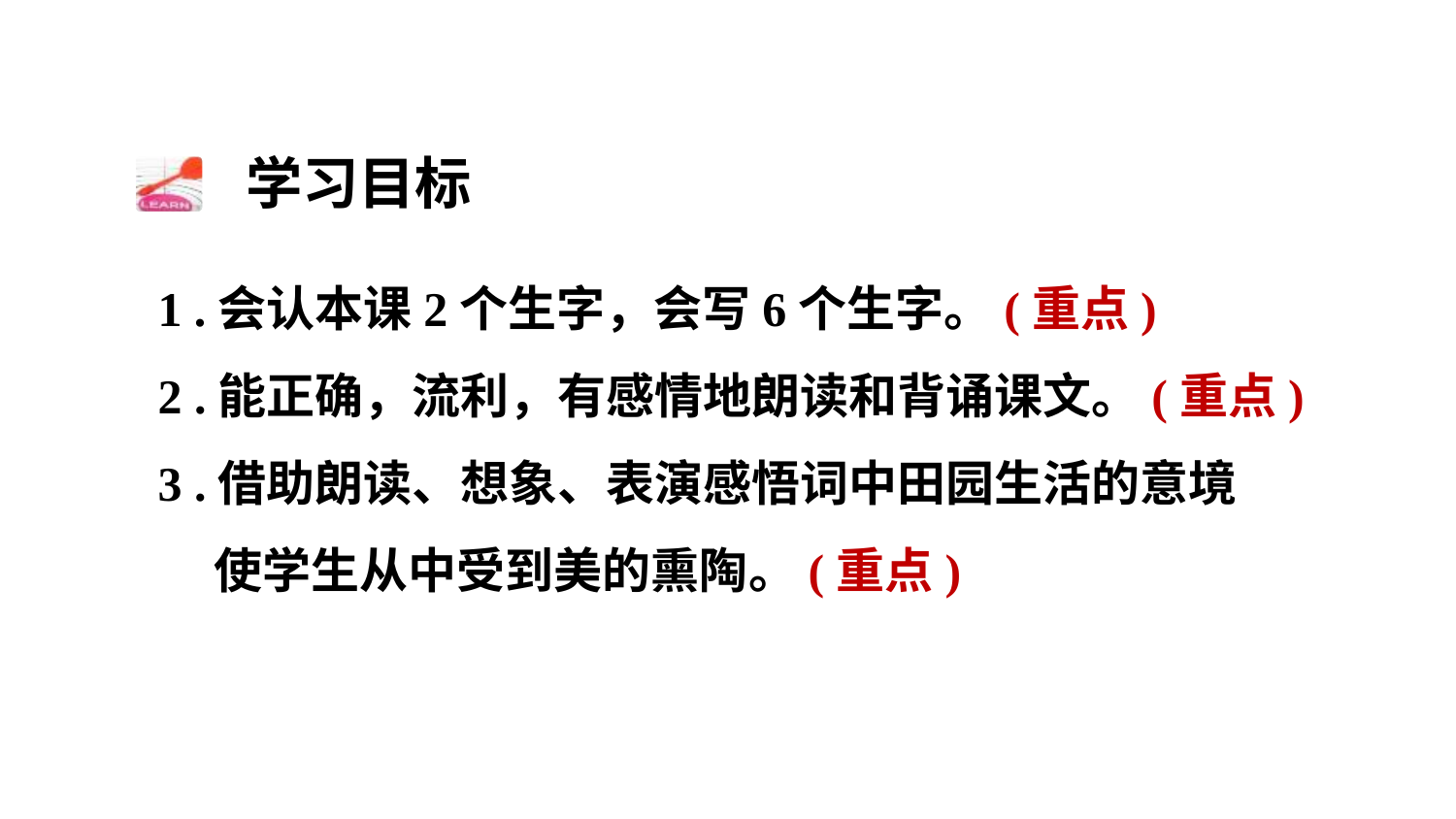

学习目标

1 .会认本课2个生字，会写6个生字。(重点)
2 .能正确，流利，有感情地朗读和背诵课文。(重点)
3 .借助朗读、想象、表演感悟词中田园生活的意境
使学生从中受到美的熏陶。(重点)